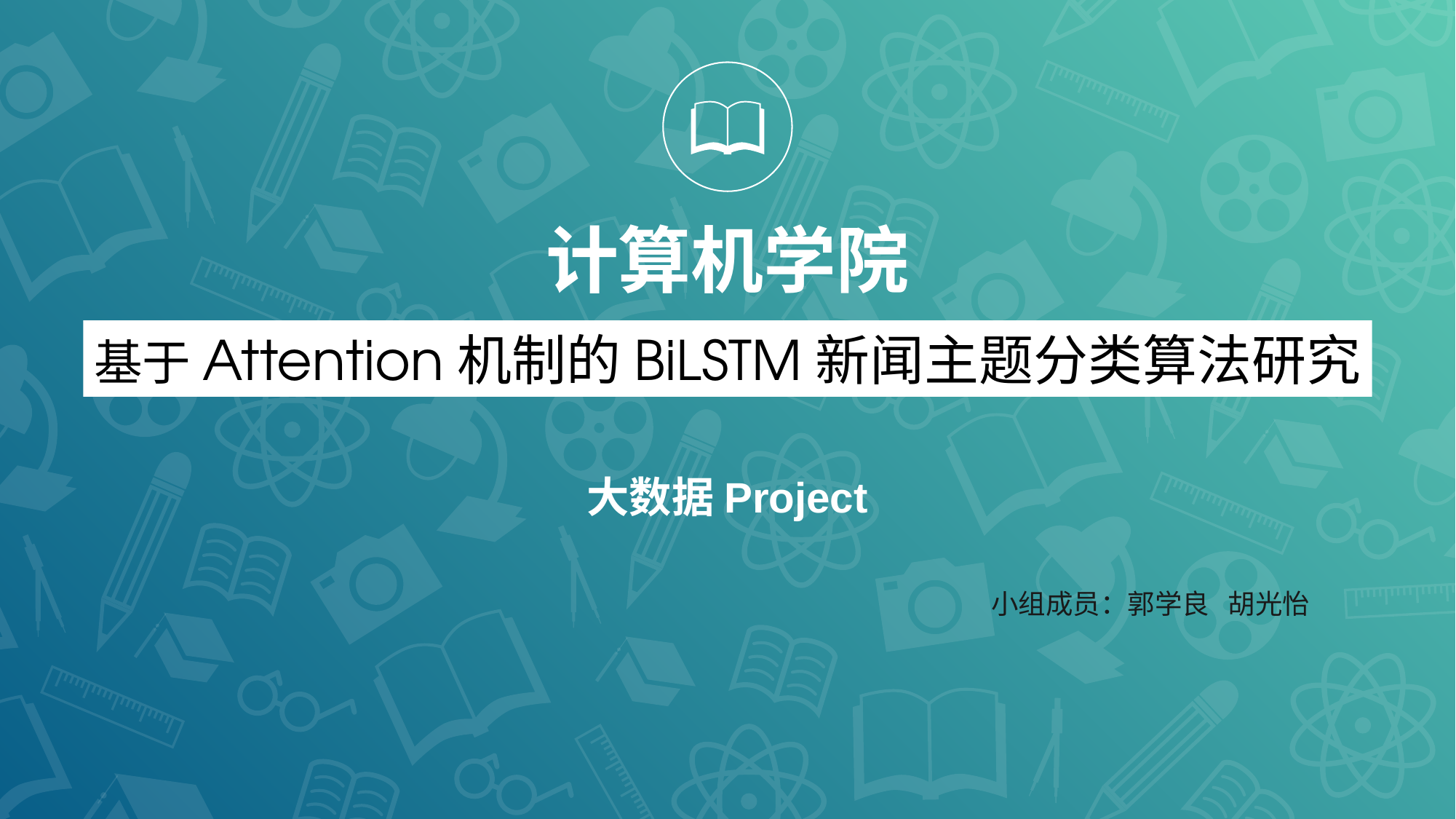

计算机学院
基于Attention机制的BiLSTM新闻主题分类算法研究
大数据Project
小组成员：郭学良   胡光怡